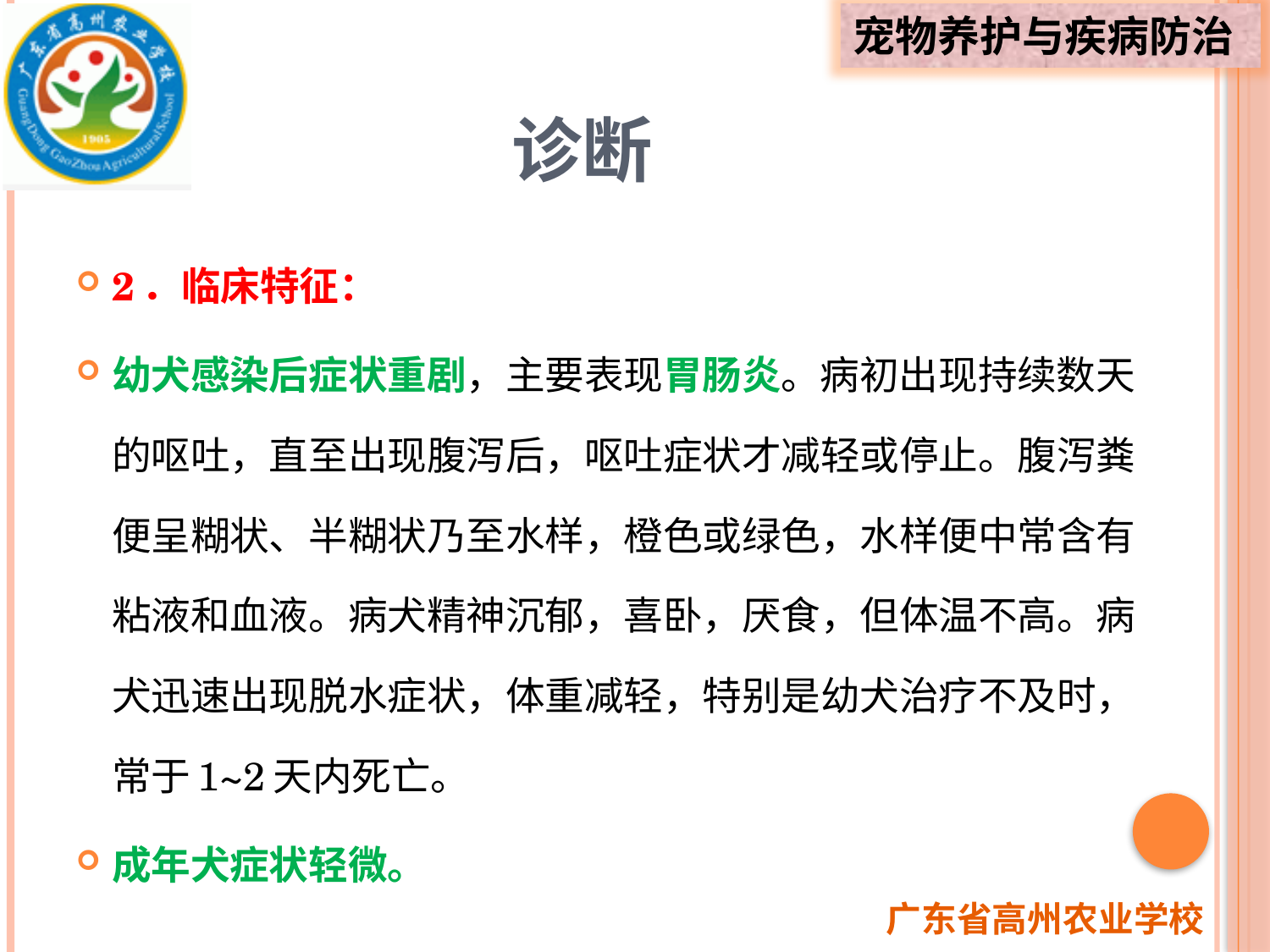

# 诊断
2．临床特征：
幼犬感染后症状重剧，主要表现胃肠炎。病初出现持续数天的呕吐，直至出现腹泻后，呕吐症状才减轻或停止。腹泻粪便呈糊状、半糊状乃至水样，橙色或绿色，水样便中常含有粘液和血液。病犬精神沉郁，喜卧，厌食，但体温不高。病犬迅速出现脱水症状，体重减轻，特别是幼犬治疗不及时，常于1~2天内死亡。
成年犬症状轻微。